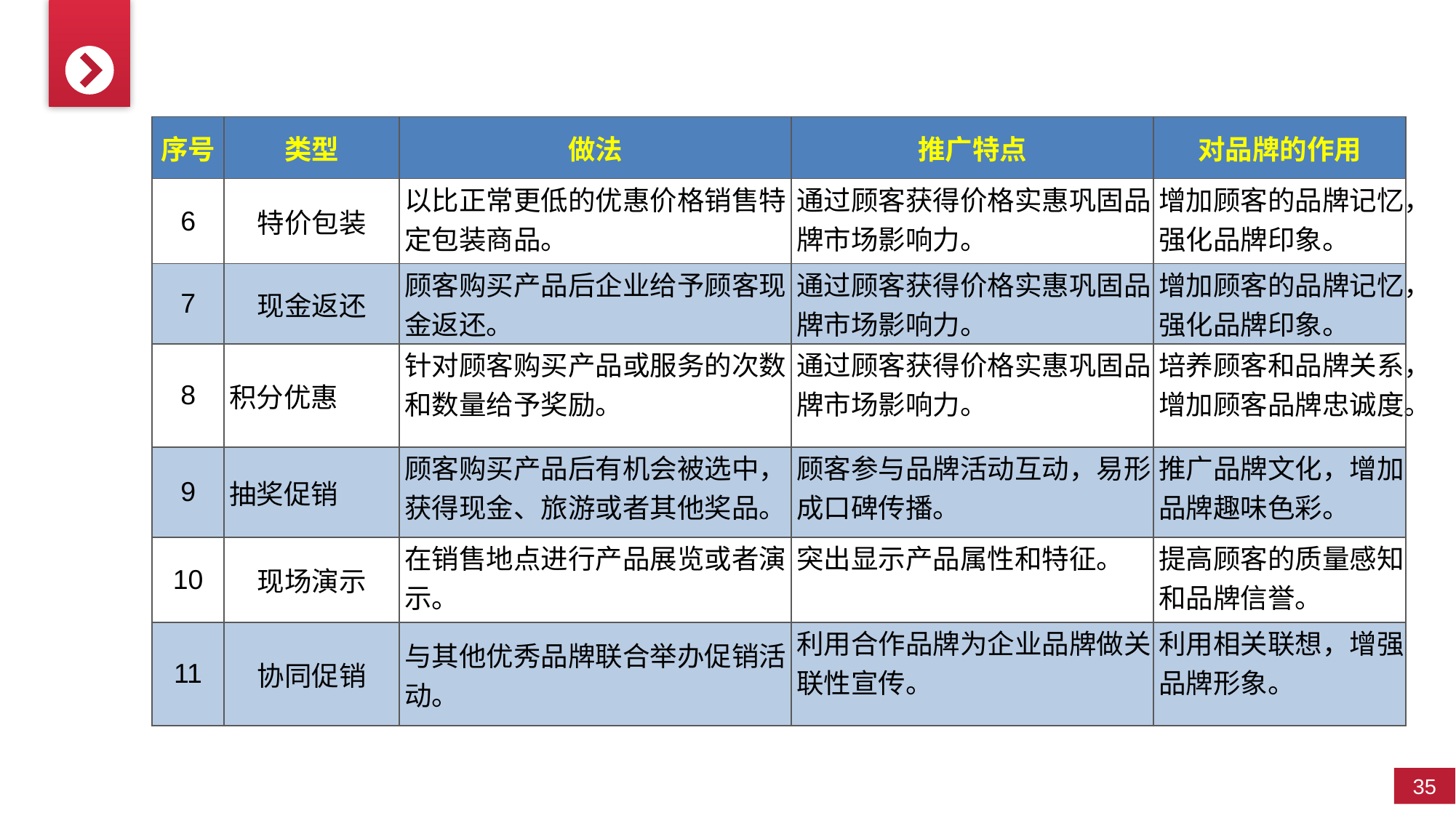

| 序号 | 类型 | 做法 | 推广特点 | 对品牌的作用 |
| --- | --- | --- | --- | --- |
| 6 | 特价包装 | 以比正常更低的优惠价格销售特定包装商品。 | 通过顾客获得价格实惠巩固品牌市场影响力。 | 增加顾客的品牌记忆，强化品牌印象。 |
| 7 | 现金返还 | 顾客购买产品后企业给予顾客现金返还。 | 通过顾客获得价格实惠巩固品牌市场影响力。 | 增加顾客的品牌记忆，强化品牌印象。 |
| 8 | 积分优惠 | 针对顾客购买产品或服务的次数和数量给予奖励。 | 通过顾客获得价格实惠巩固品牌市场影响力。 | 培养顾客和品牌关系，增加顾客品牌忠诚度。 |
| 9 | 抽奖促销 | 顾客购买产品后有机会被选中，获得现金、旅游或者其他奖品。 | 顾客参与品牌活动互动，易形成口碑传播。 | 推广品牌文化，增加品牌趣味色彩。 |
| 10 | 现场演示 | 在销售地点进行产品展览或者演示。 | 突出显示产品属性和特征。 | 提高顾客的质量感知和品牌信誉。 |
| 11 | 协同促销 | 与其他优秀品牌联合举办促销活动。 | 利用合作品牌为企业品牌做关联性宣传。 | 利用相关联想，增强品牌形象。 |